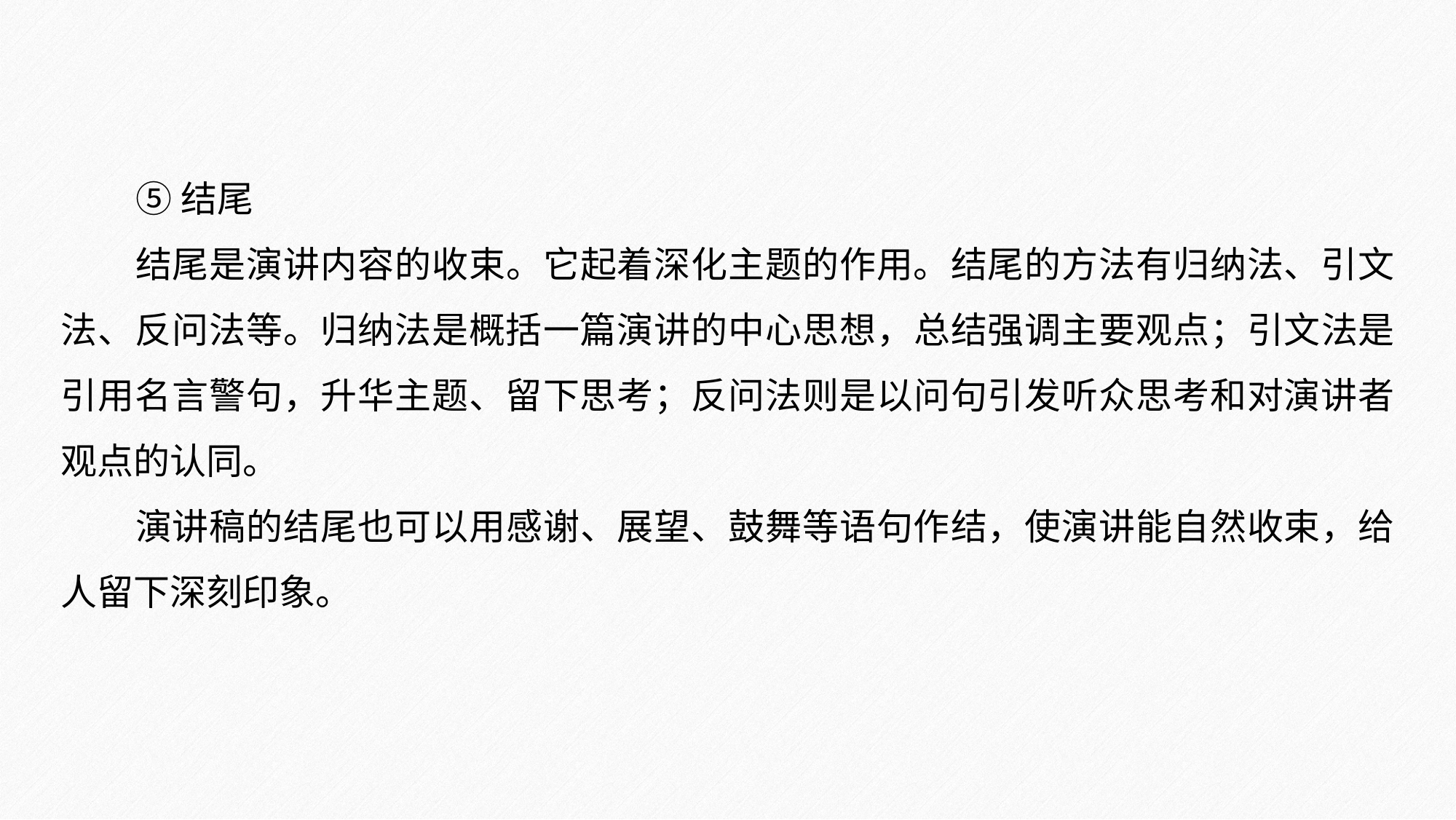

⑤结尾
结尾是演讲内容的收束。它起着深化主题的作用。结尾的方法有归纳法、引文法、反问法等。归纳法是概括一篇演讲的中心思想，总结强调主要观点；引文法是引用名言警句，升华主题、留下思考；反问法则是以问句引发听众思考和对演讲者观点的认同。
演讲稿的结尾也可以用感谢、展望、鼓舞等语句作结，使演讲能自然收束，给人留下深刻印象。